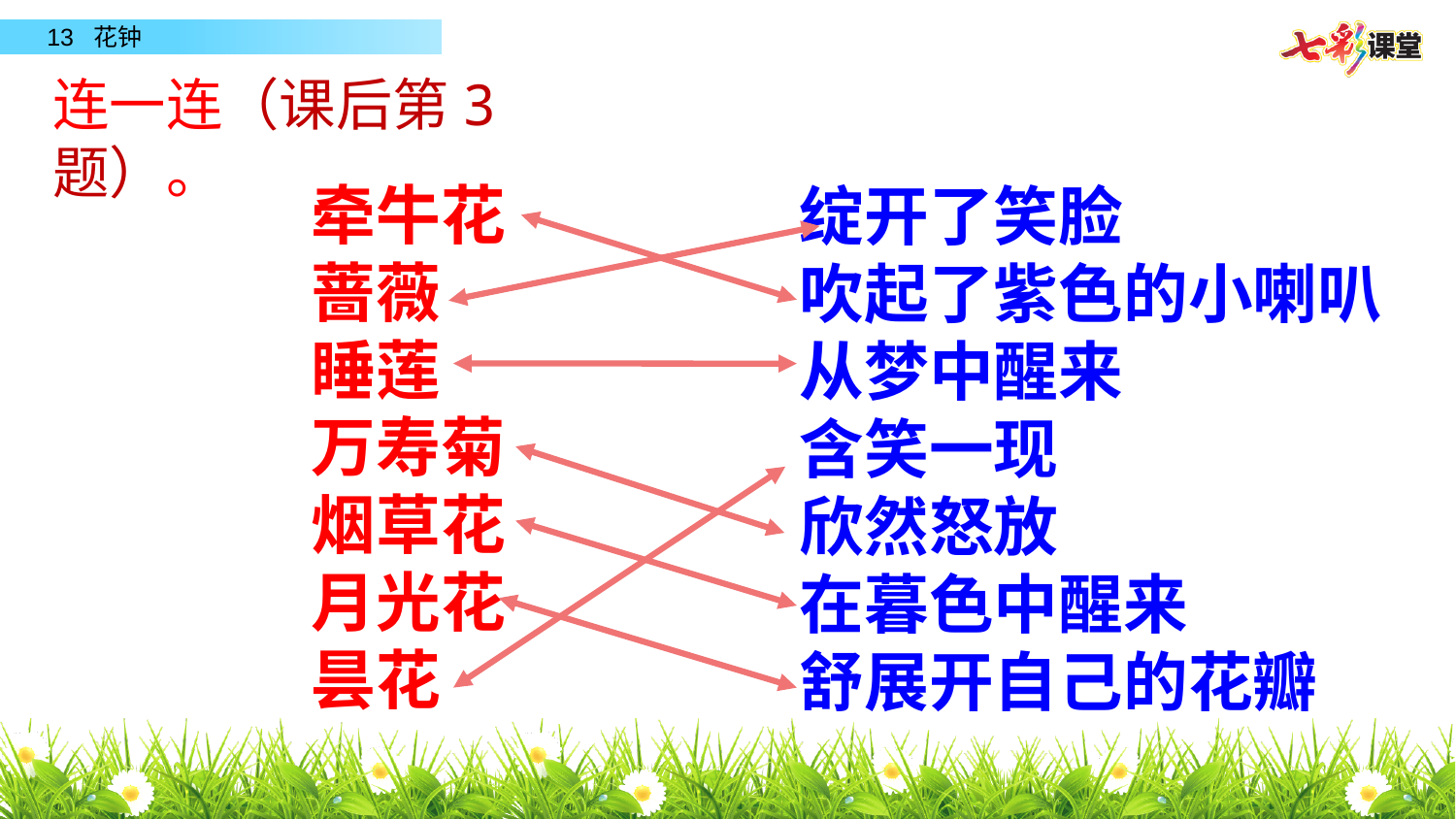

连一连（课后第3题）。
牵牛花
蔷薇
睡莲
万寿菊
烟草花
月光花
昙花
绽开了笑脸
吹起了紫色的小喇叭
从梦中醒来
含笑一现
欣然怒放
在暮色中醒来
舒展开自己的花瓣